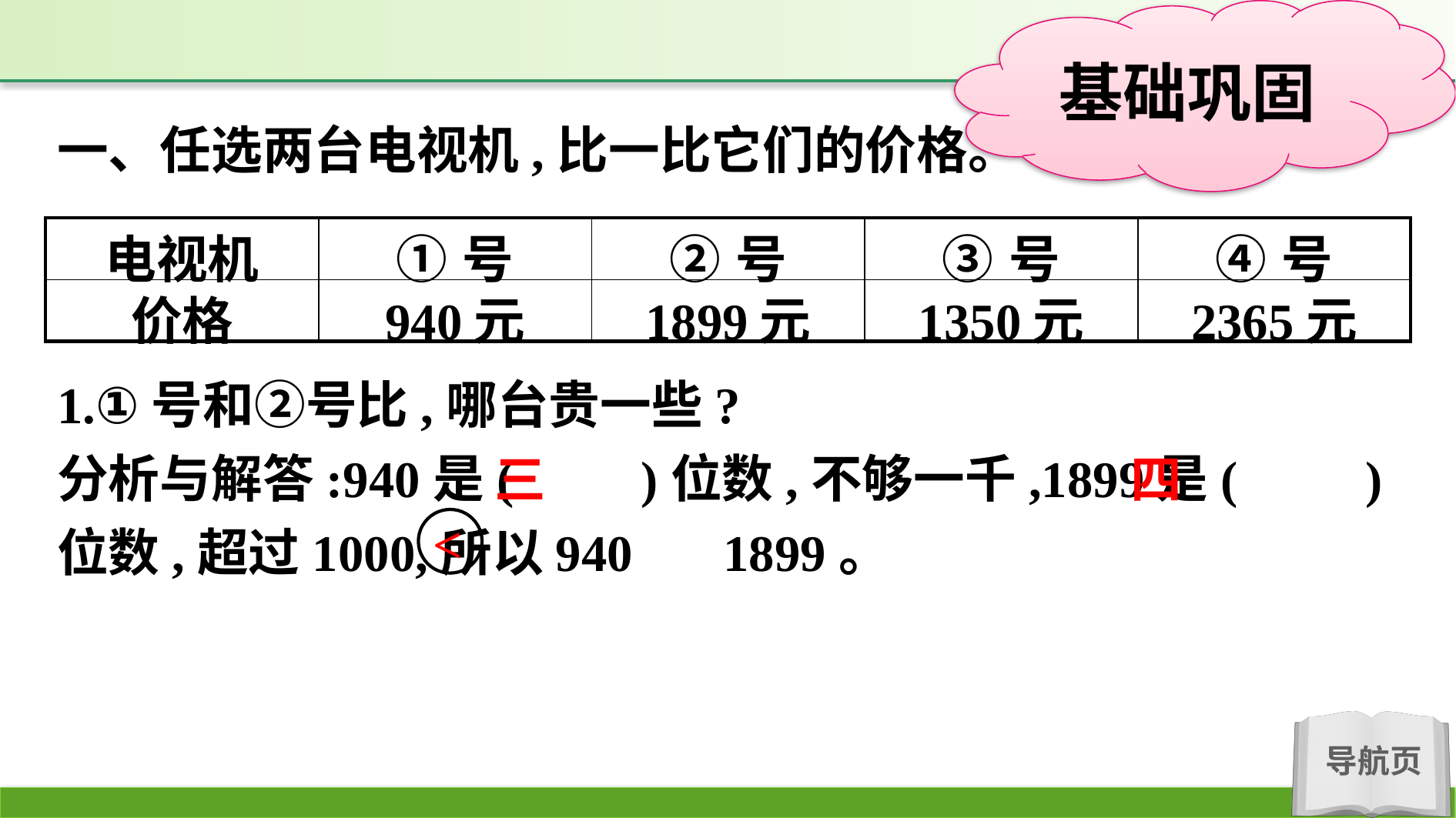

一、任选两台电视机,比一比它们的价格。
| 电视机 | ①号 | ②号 | ③号 | ④号 |
| --- | --- | --- | --- | --- |
| 价格 | 940元 | 1899元 | 1350元 | 2365元 |
1.①号和②号比,哪台贵一些?
分析与解答:940是(　　)位数,不够一千,1899是(　　)位数,超过1000,所以940       1899。
三
四
<